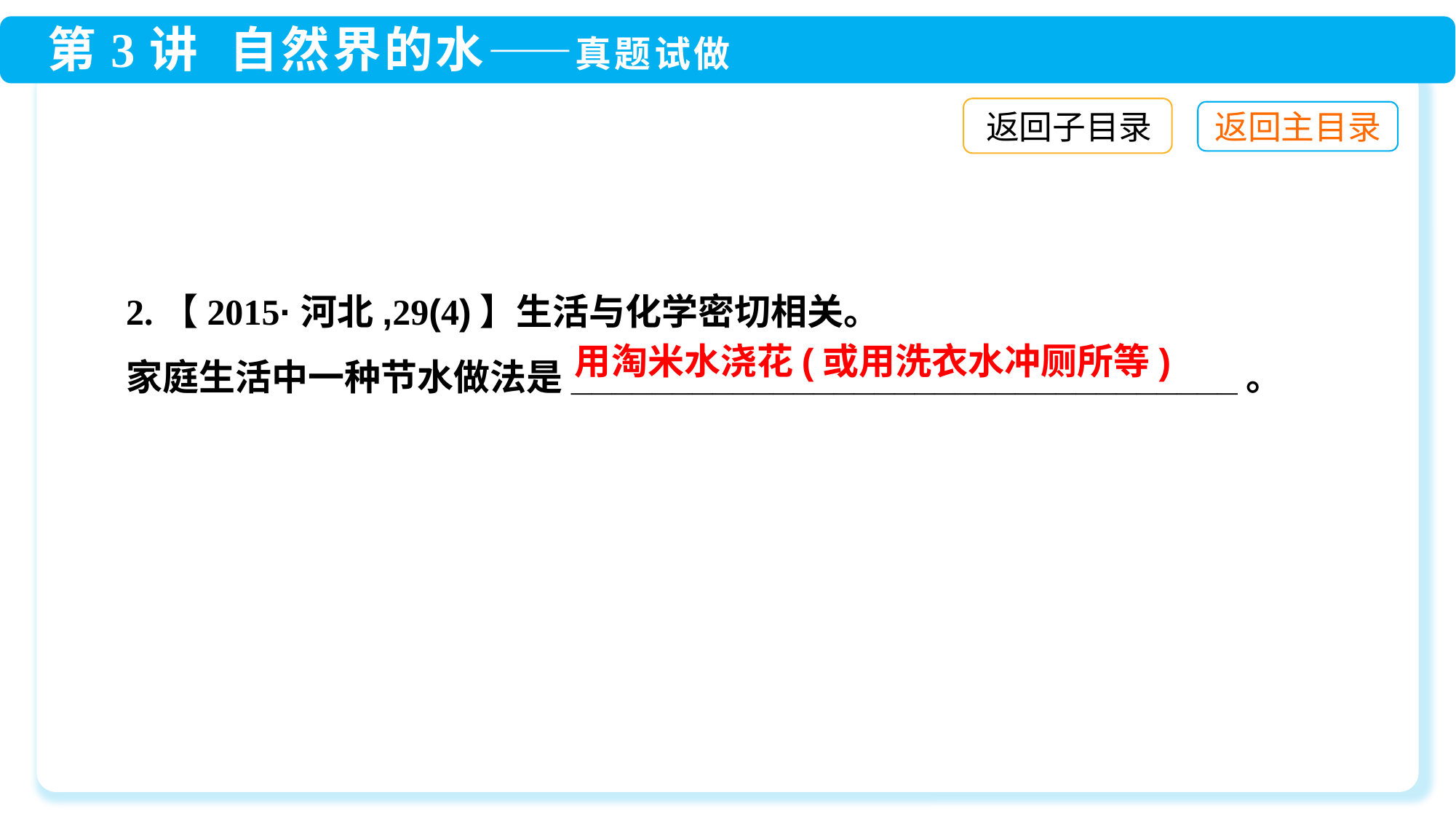

返回子目录

2.【2015·河北,29(4)】生活与化学密切相关。
家庭生活中一种节水做法是_________________________________。
用淘米水浇花(或用洗衣水冲厕所等)